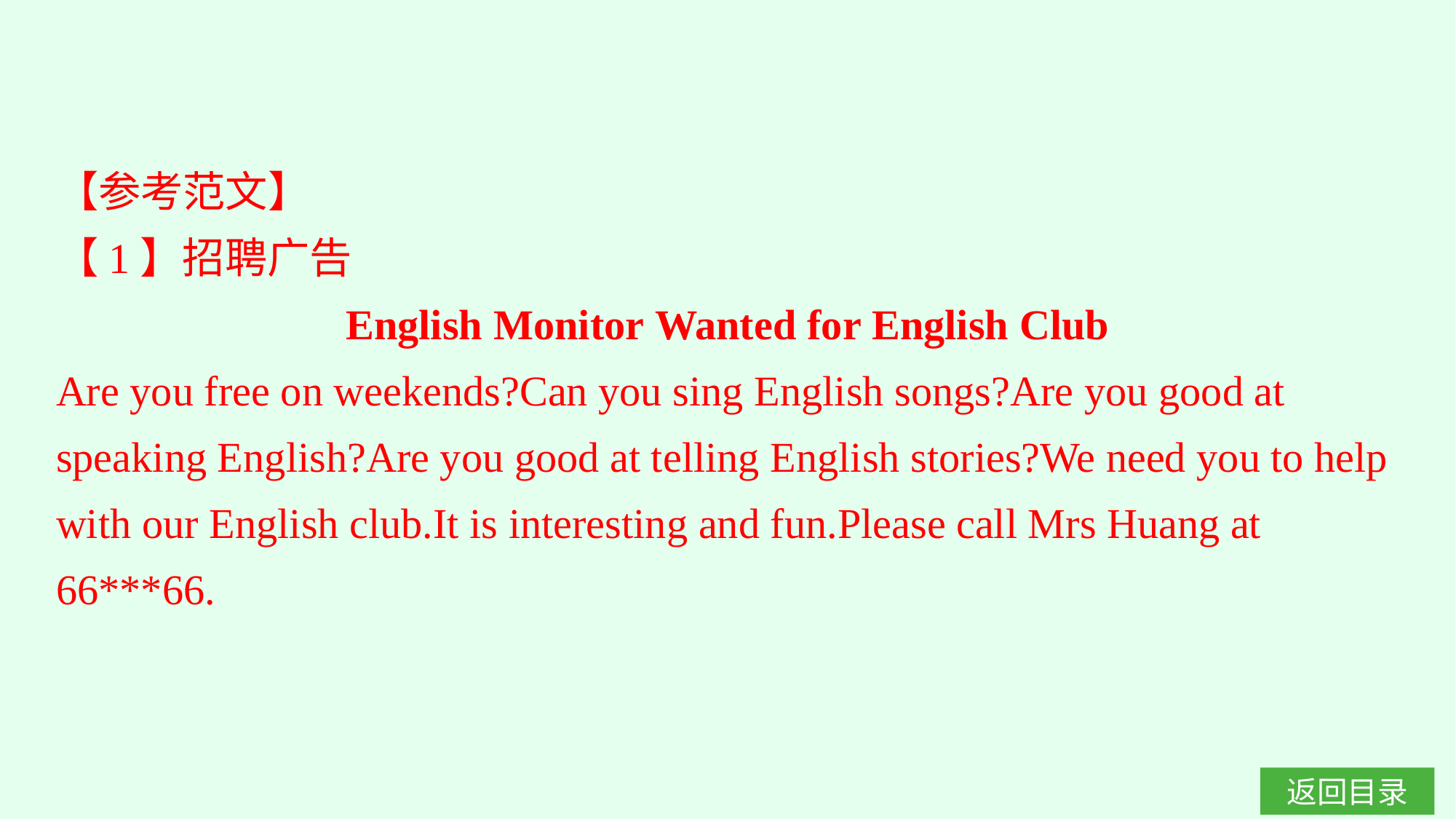

【参考范文】
【1】招聘广告
English Monitor Wanted for English Club
Are you free on weekends?Can you sing English songs?Are you good at speaking English?Are you good at telling English stories?We need you to help with our English club.It is interesting and fun.Please call Mrs Huang at 66***66.